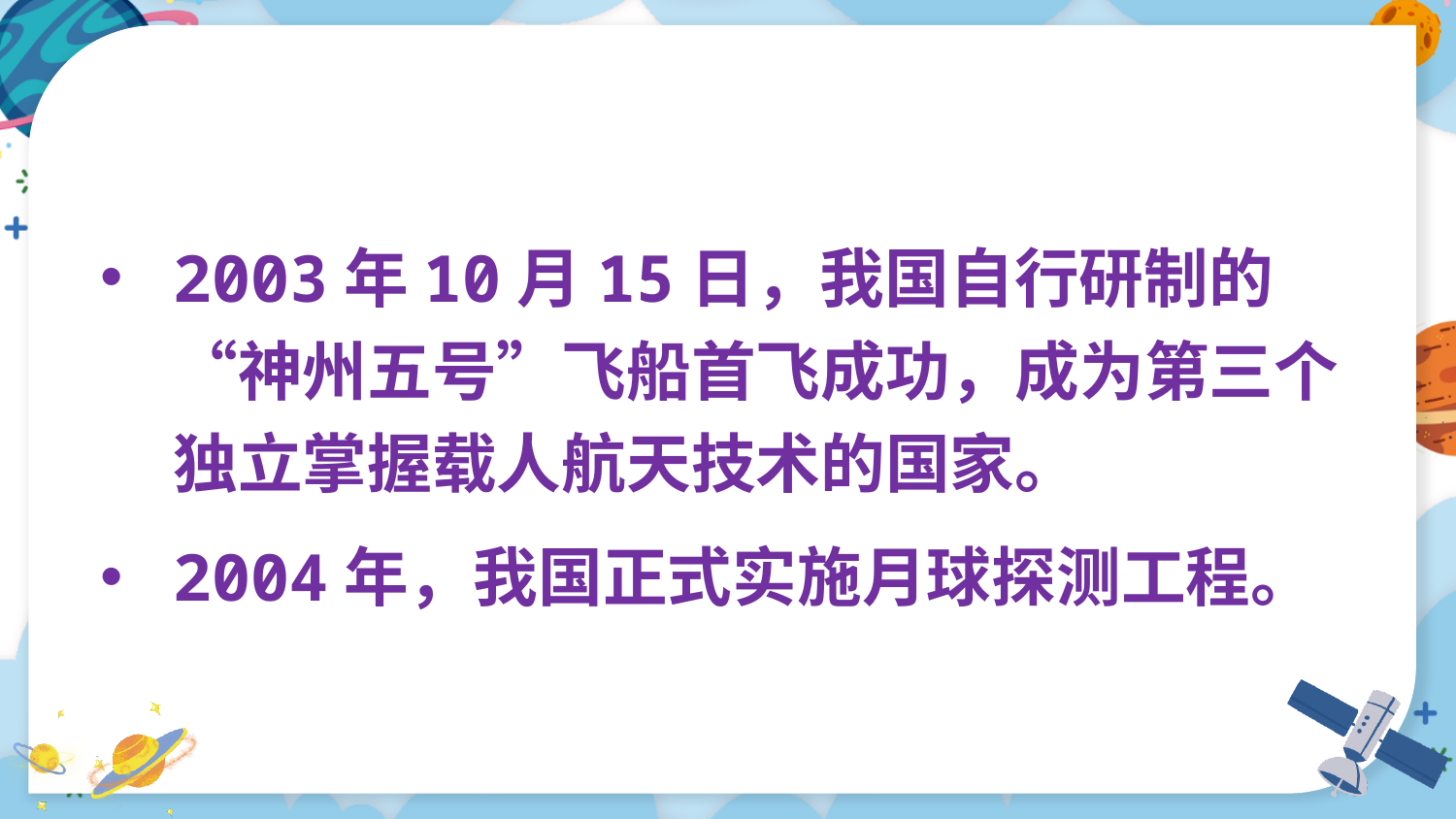

2003年10月15日，我国自行研制的“神州五号”飞船首飞成功，成为第三个独立掌握载人航天技术的国家。
2004年，我国正式实施月球探测工程。